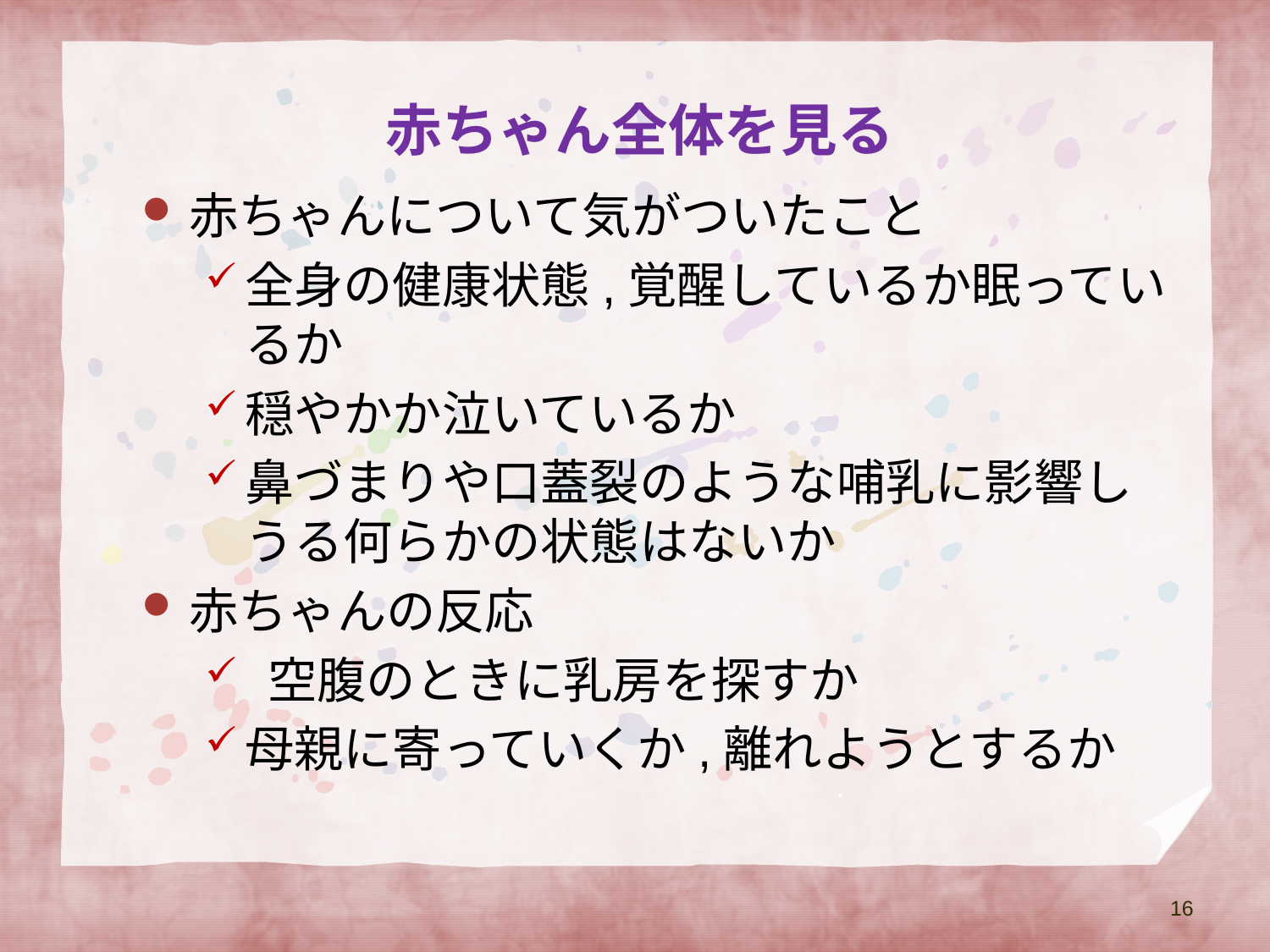

# 赤ちゃん全体を見る
赤ちゃんについて気がついたこと
全身の健康状態,覚醒しているか眠っているか
穏やかか泣いているか
鼻づまりや口蓋裂のような哺乳に影響しうる何らかの状態はないか
赤ちゃんの反応
 空腹のときに乳房を探すか
母親に寄っていくか,離れようとするか

16